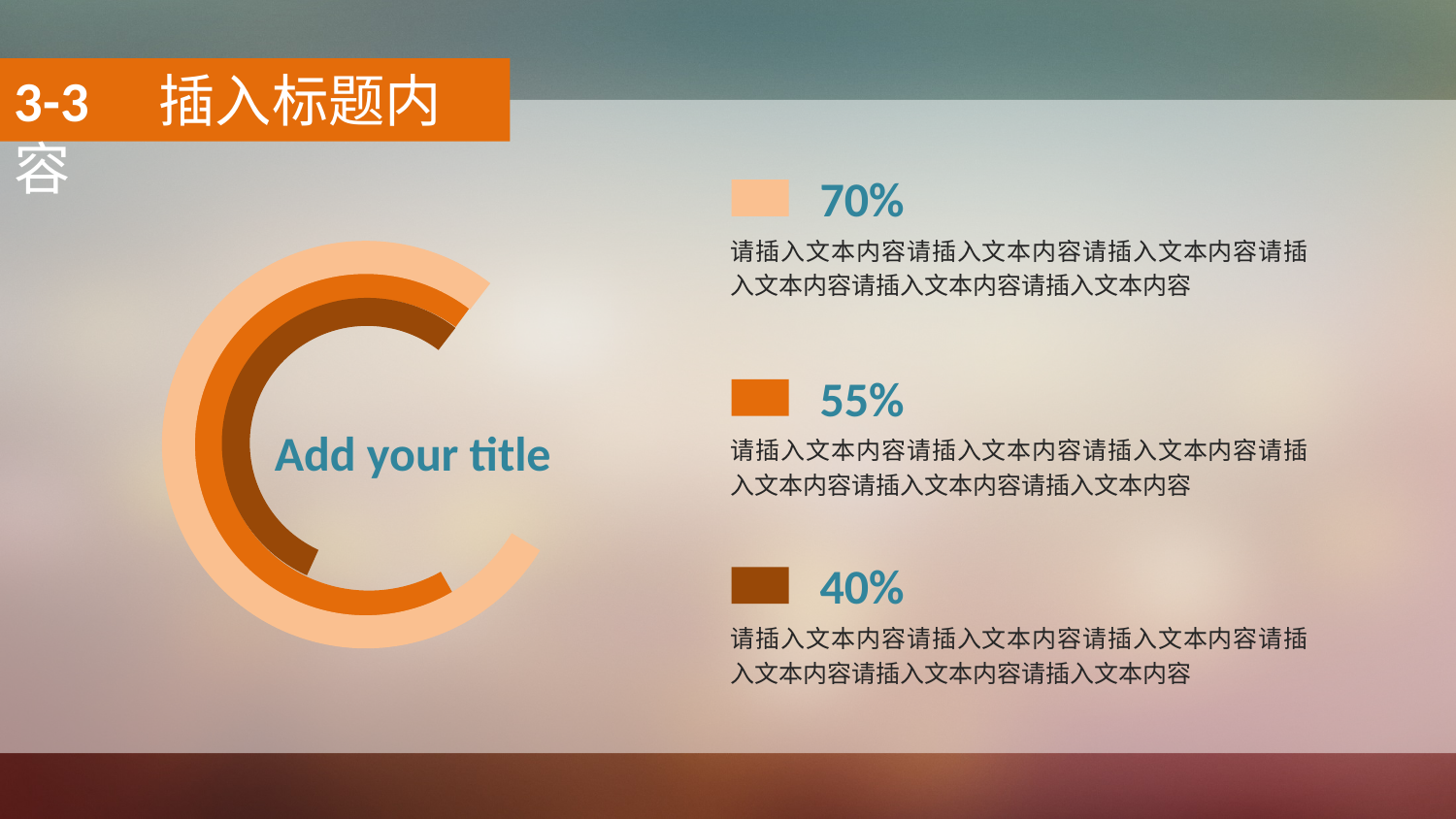

3-3　插入标题内容

70%

请插入文本内容请插入文本内容请插入文本内容请插入文本内容请插入文本内容请插入文本内容

55%

请插入文本内容请插入文本内容请插入文本内容请插入文本内容请插入文本内容请插入文本内容

Add your title
40%

请插入文本内容请插入文本内容请插入文本内容请插入文本内容请插入文本内容请插入文本内容